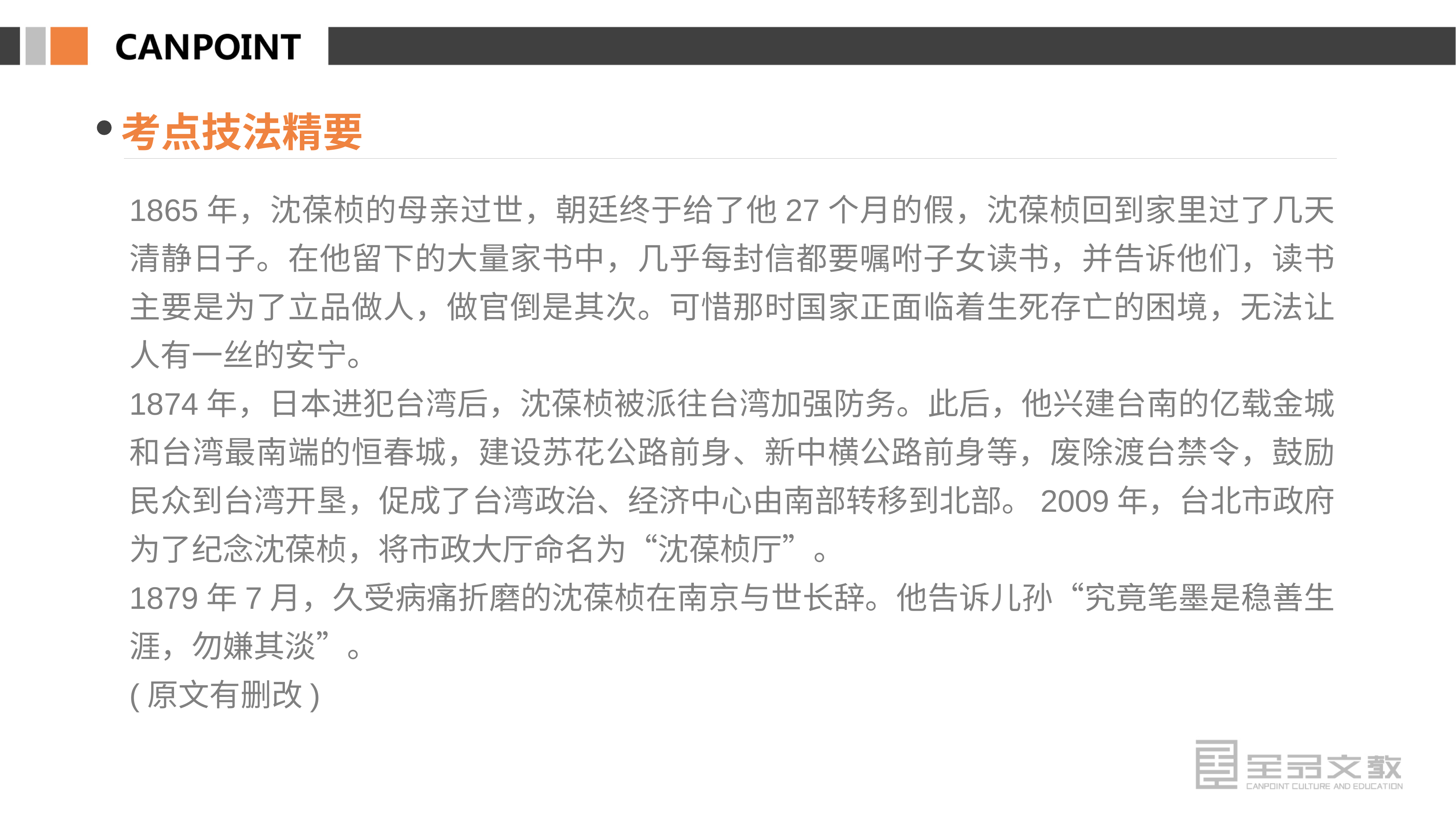

考点技法精要

1865年，沈葆桢的母亲过世，朝廷终于给了他27个月的假，沈葆桢回到家里过了几天清静日子。在他留下的大量家书中，几乎每封信都要嘱咐子女读书，并告诉他们，读书主要是为了立品做人，做官倒是其次。可惜那时国家正面临着生死存亡的困境，无法让人有一丝的安宁。
1874年，日本进犯台湾后，沈葆桢被派往台湾加强防务。此后，他兴建台南的亿载金城和台湾最南端的恒春城，建设苏花公路前身、新中横公路前身等，废除渡台禁令，鼓励民众到台湾开垦，促成了台湾政治、经济中心由南部转移到北部。2009年，台北市政府为了纪念沈葆桢，将市政大厅命名为“沈葆桢厅”。
1879年7月，久受病痛折磨的沈葆桢在南京与世长辞。他告诉儿孙“究竟笔墨是稳善生涯，勿嫌其淡”。
(原文有删改)